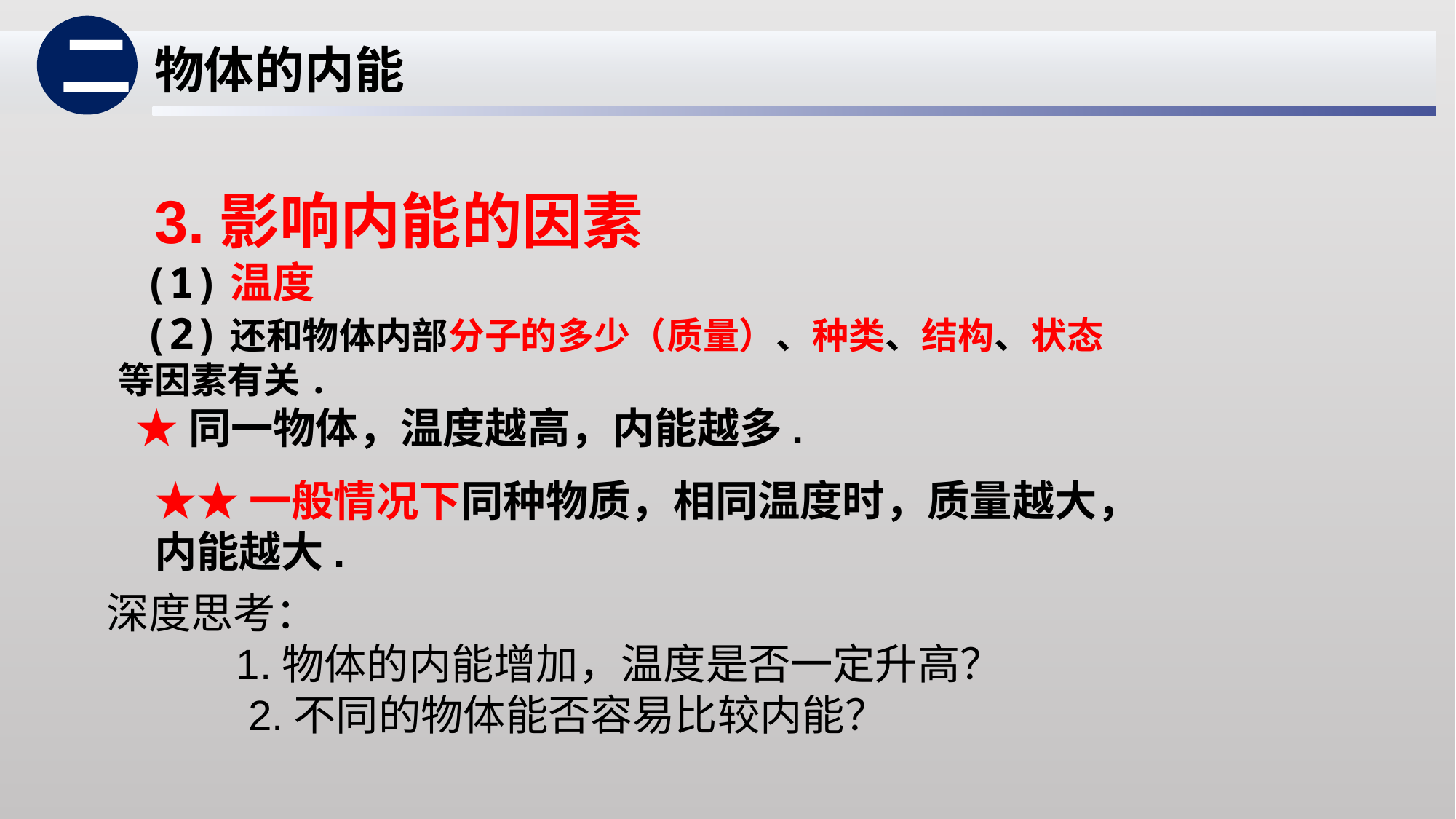

二

物体的内能

3.影响内能的因素
 (1)温度
 (2)还和物体内部分子的多少（质量）、种类、结构、状态等因素有关.
★同一物体，温度越高，内能越多.
★★一般情况下同种物质，相同温度时，质量越大，内能越大.
深度思考：
           1.物体的内能增加，温度是否一定升高？
            2.不同的物体能否容易比较内能？